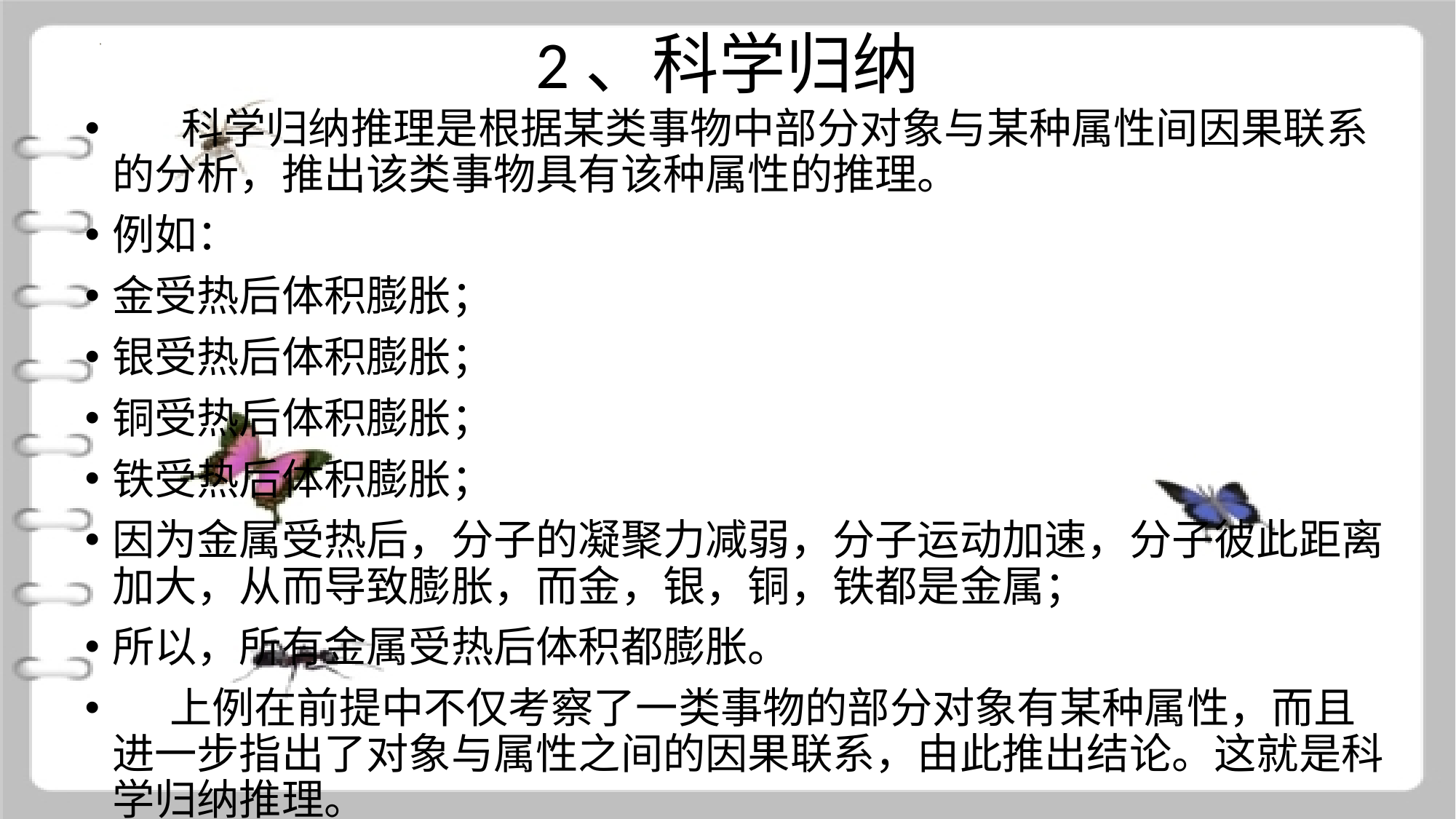

# 2、科学归纳
     科学归纳推理是根据某类事物中部分对象与某种属性间因果联系的分析，推出该类事物具有该种属性的推理。
例如：
金受热后体积膨胀；
银受热后体积膨胀；
铜受热后体积膨胀；
铁受热后体积膨胀；
因为金属受热后，分子的凝聚力减弱，分子运动加速，分子彼此距离加大，从而导致膨胀，而金，银，铜，铁都是金属；
所以，所有金属受热后体积都膨胀。
    上例在前提中不仅考察了一类事物的部分对象有某种属性，而且进一步指出了对象与属性之间的因果联系，由此推出结论。这就是科学归纳推理。